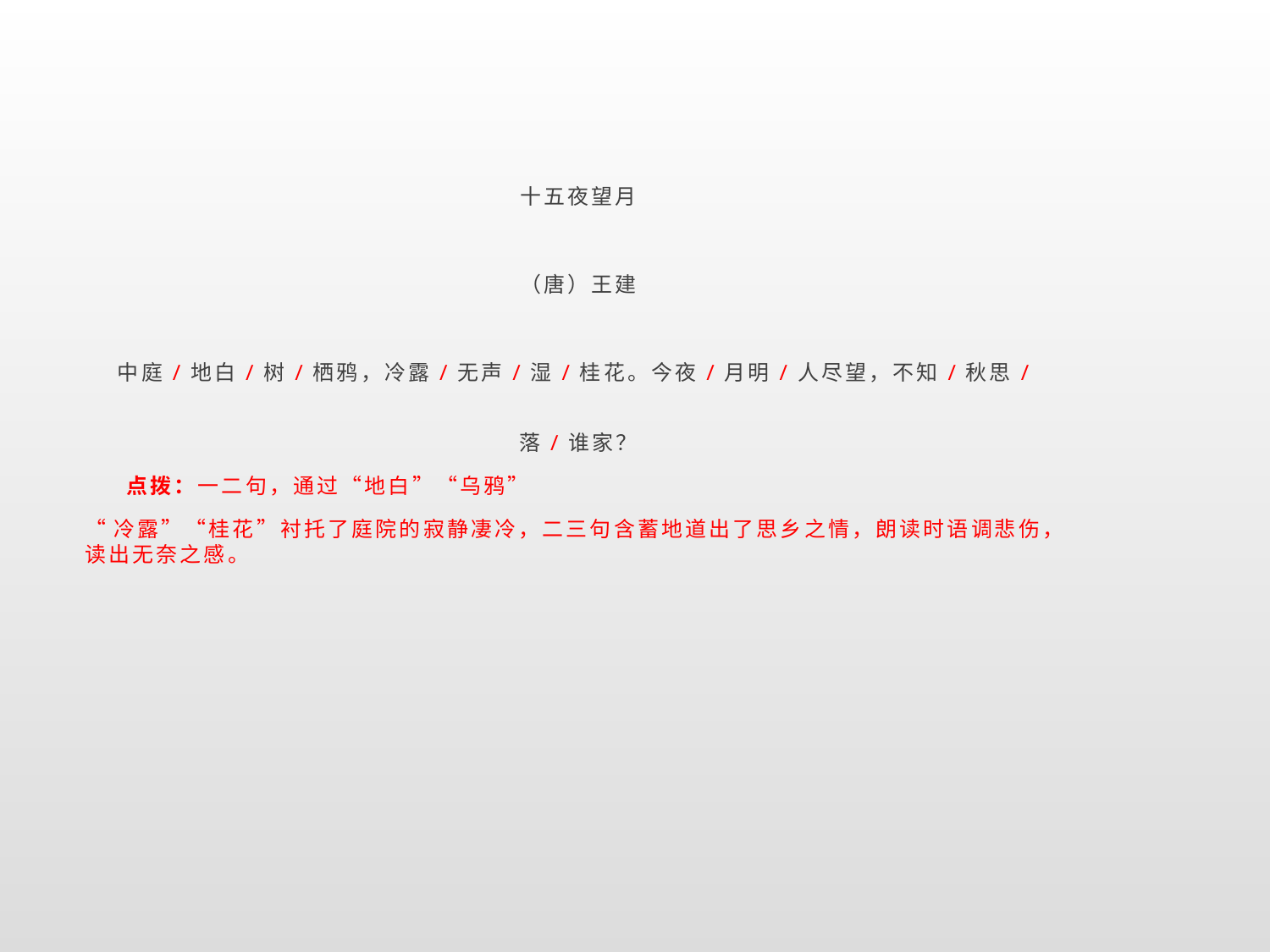

十五夜望月
（唐）王建
中庭/地白/树/栖鸦，冷露/无声/湿/桂花。今夜/月明/人尽望，不知/秋思/落/谁家？
     点拨：一二句，通过“地白”“乌鸦”
“冷露”“桂花”衬托了庭院的寂静凄冷，二三句含蓄地道出了思乡之情，朗读时语调悲伤，读出无奈之感。